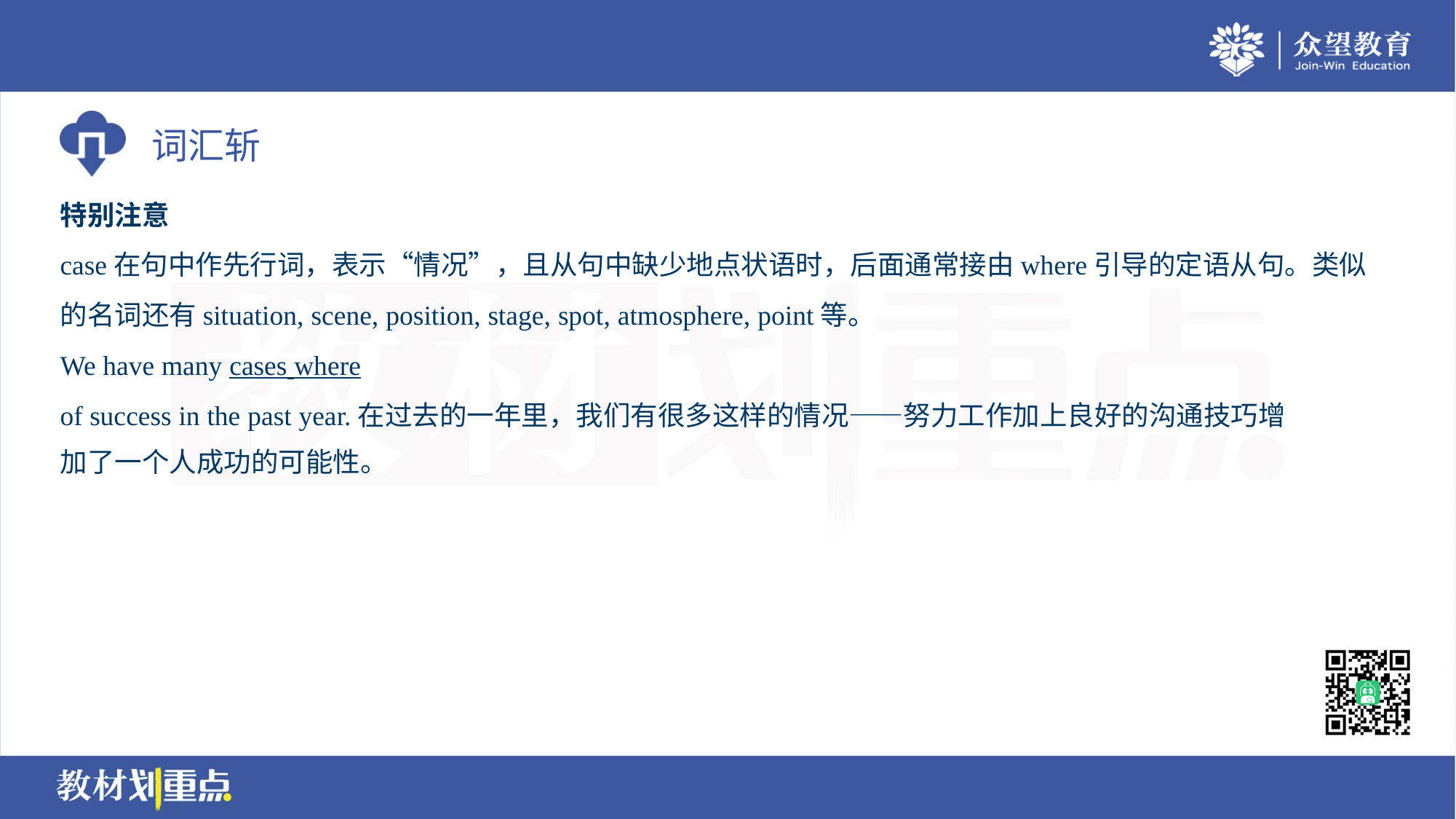

特别注意
case在句中作先行词，表示“情况”，且从句中缺少地点状语时，后面通常接由where引导的定语从句。类似
的名词还有situation, scene, position, stage, spot, atmosphere, point等。
We have many cases where. .hard work as well as good communication skills has multiplied one's chances
of success in the past year.在过去的一年里，我们有很多这样的情况——努力工作加上良好的沟通技巧增
加了一个人成功的可能性。